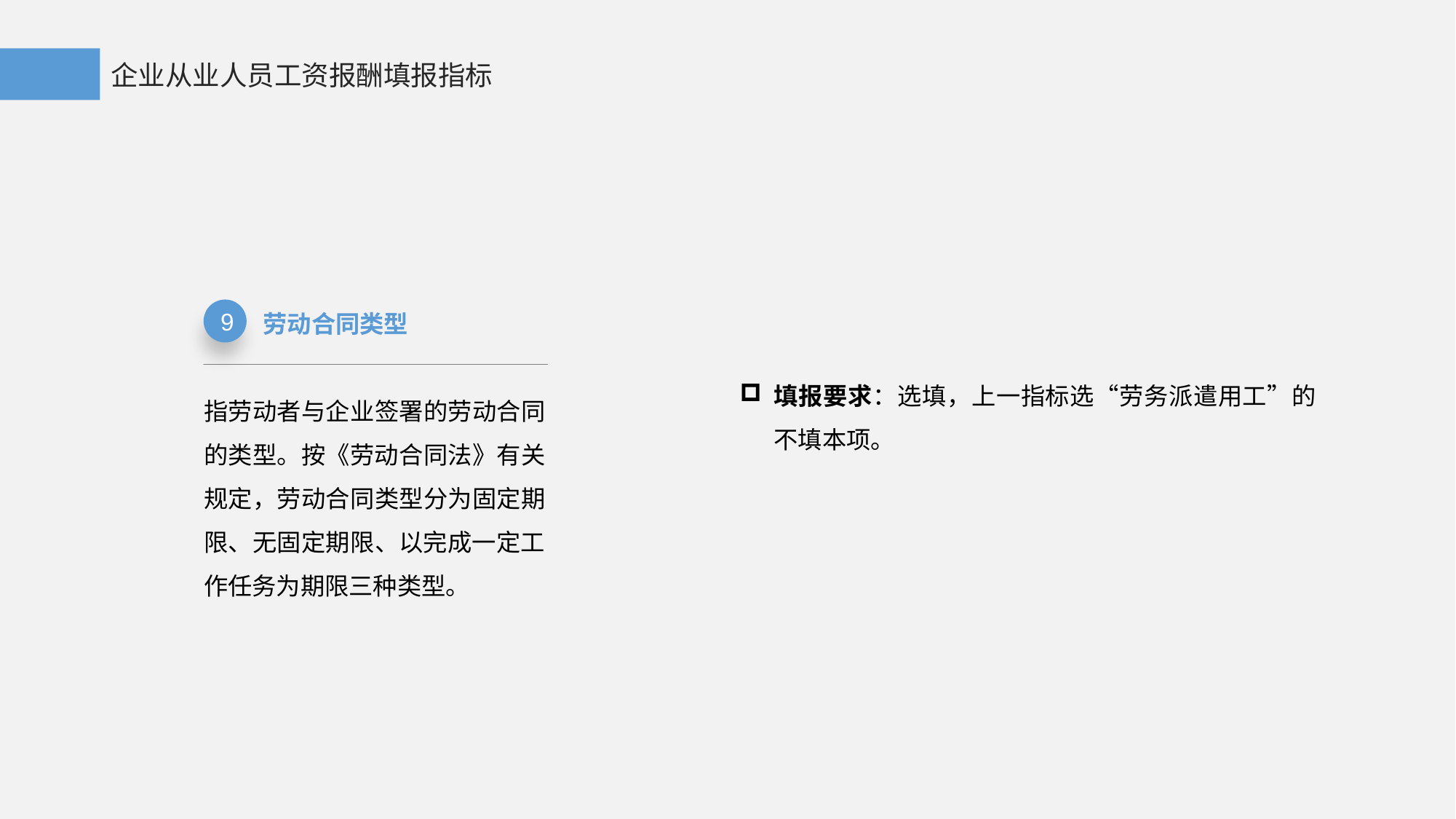

企业从业人员工资报酬填报指标
9
劳动合同类型
填报要求：选填，上一指标选“劳务派遣用工”的不填本项。
指劳动者与企业签署的劳动合同的类型。按《劳动合同法》有关规定，劳动合同类型分为固定期限、无固定期限、以完成一定工作任务为期限三种类型。

46